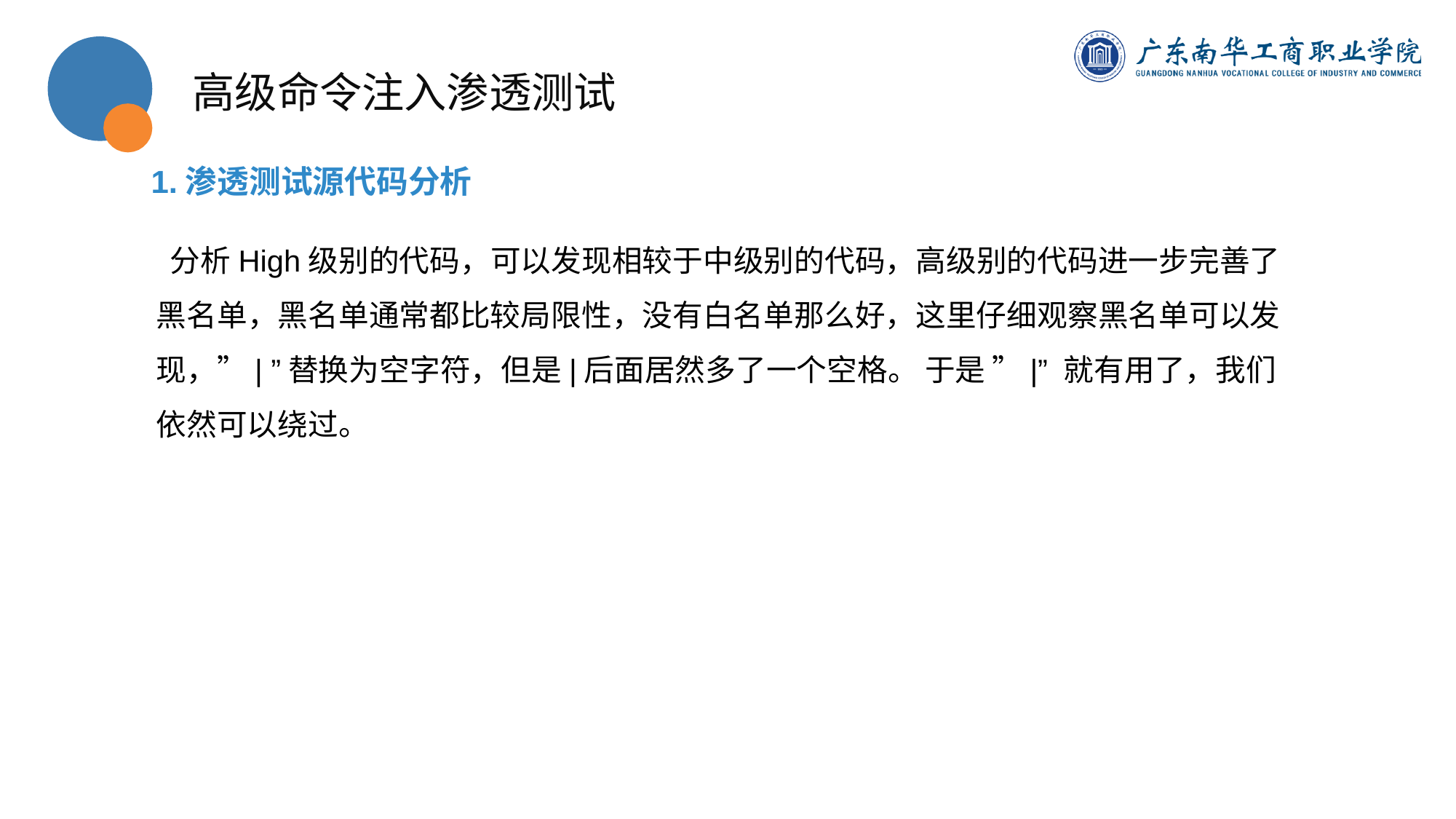

高级命令注入渗透测试

1.渗透测试源代码分析
 分析High级别的代码，可以发现相较于中级别的代码，高级别的代码进一步完善了黑名单，黑名单通常都比较局限性，没有白名单那么好，这里仔细观察黑名单可以发现，”| ”替换为空字符，但是|后面居然多了一个空格。 于是 ”|” 就有用了，我们依然可以绕过。